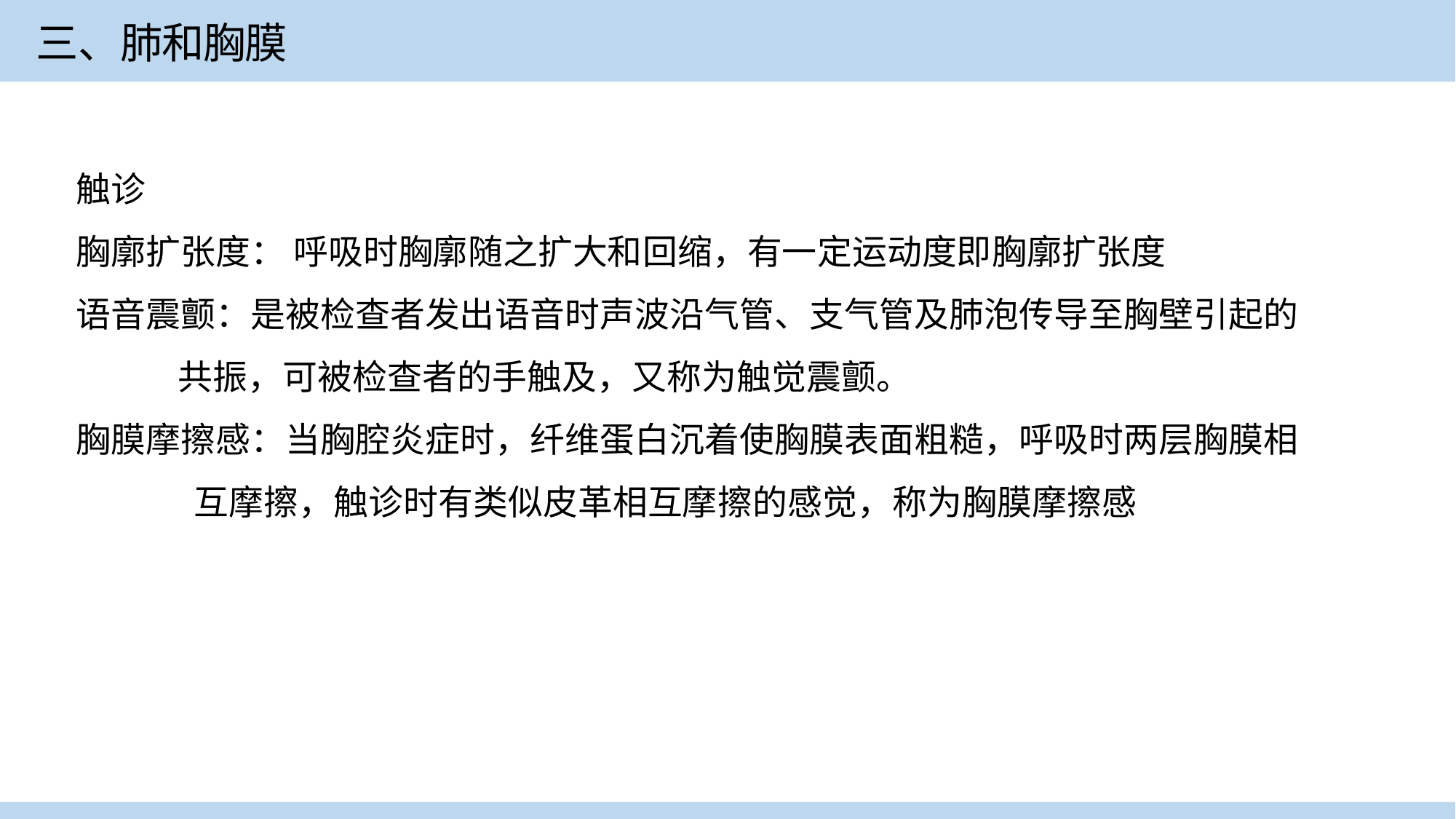

三、肺和胸膜
触诊
胸廓扩张度： 呼吸时胸廓随之扩大和回缩，有一定运动度即胸廓扩张度
语音震颤：是被检查者发出语音时声波沿气管、支气管及肺泡传导至胸壁引起的
            共振，可被检查者的手触及，又称为触觉震颤。
胸膜摩擦感：当胸腔炎症时，纤维蛋白沉着使胸膜表面粗糙，呼吸时两层胸膜相
              互摩擦，触诊时有类似皮革相互摩擦的感觉，称为胸膜摩擦感